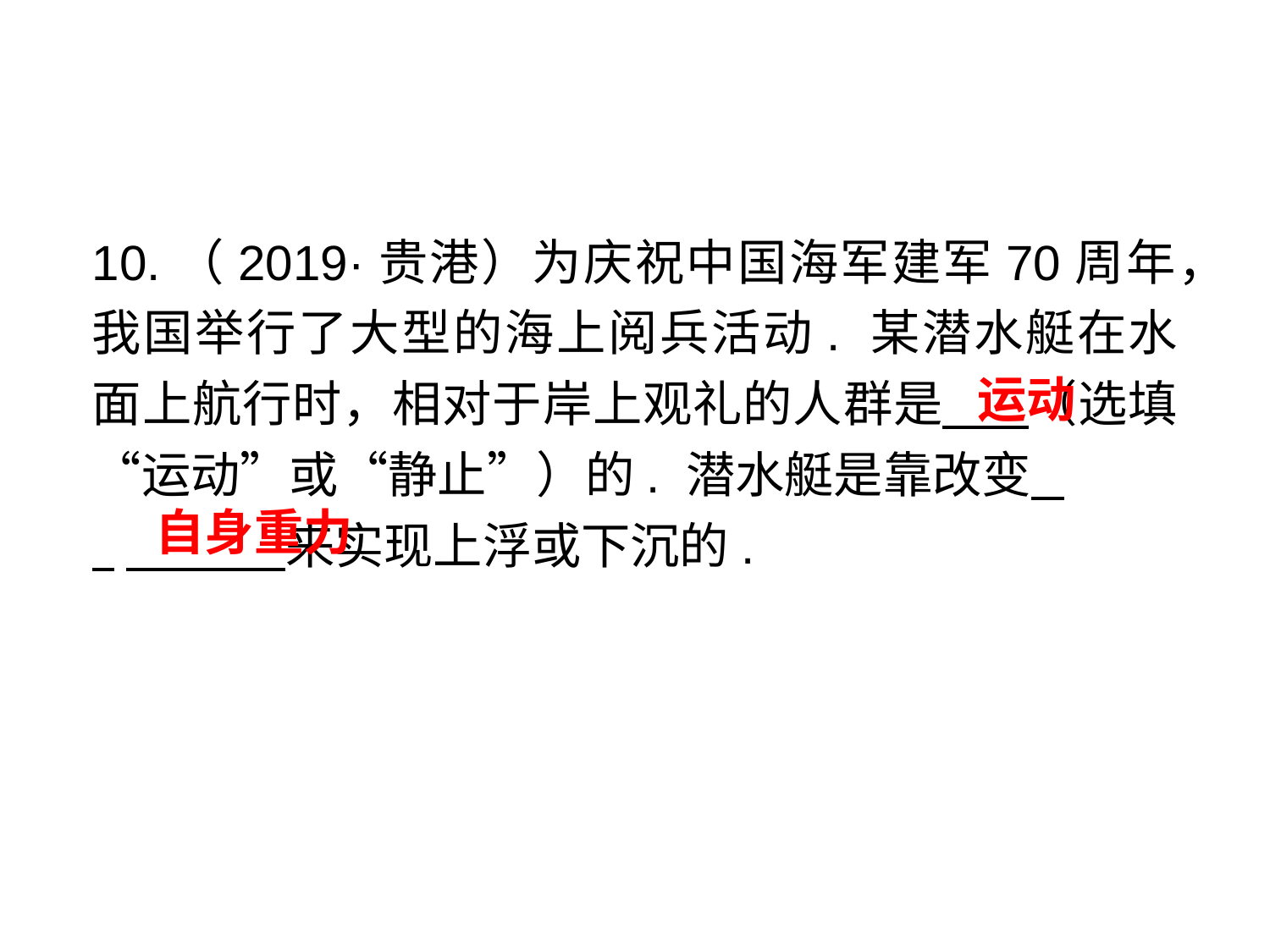

10.（2019·贵港）为庆祝中国海军建军70周年，我国举行了大型的海上阅兵活动. 某潜水艇在水面上航行时，相对于岸上观礼的人群是 　  （选填“运动”或“静止”）的. 潜水艇是靠改变   .
  　          来实现上浮或下沉的.
运动
自身重力